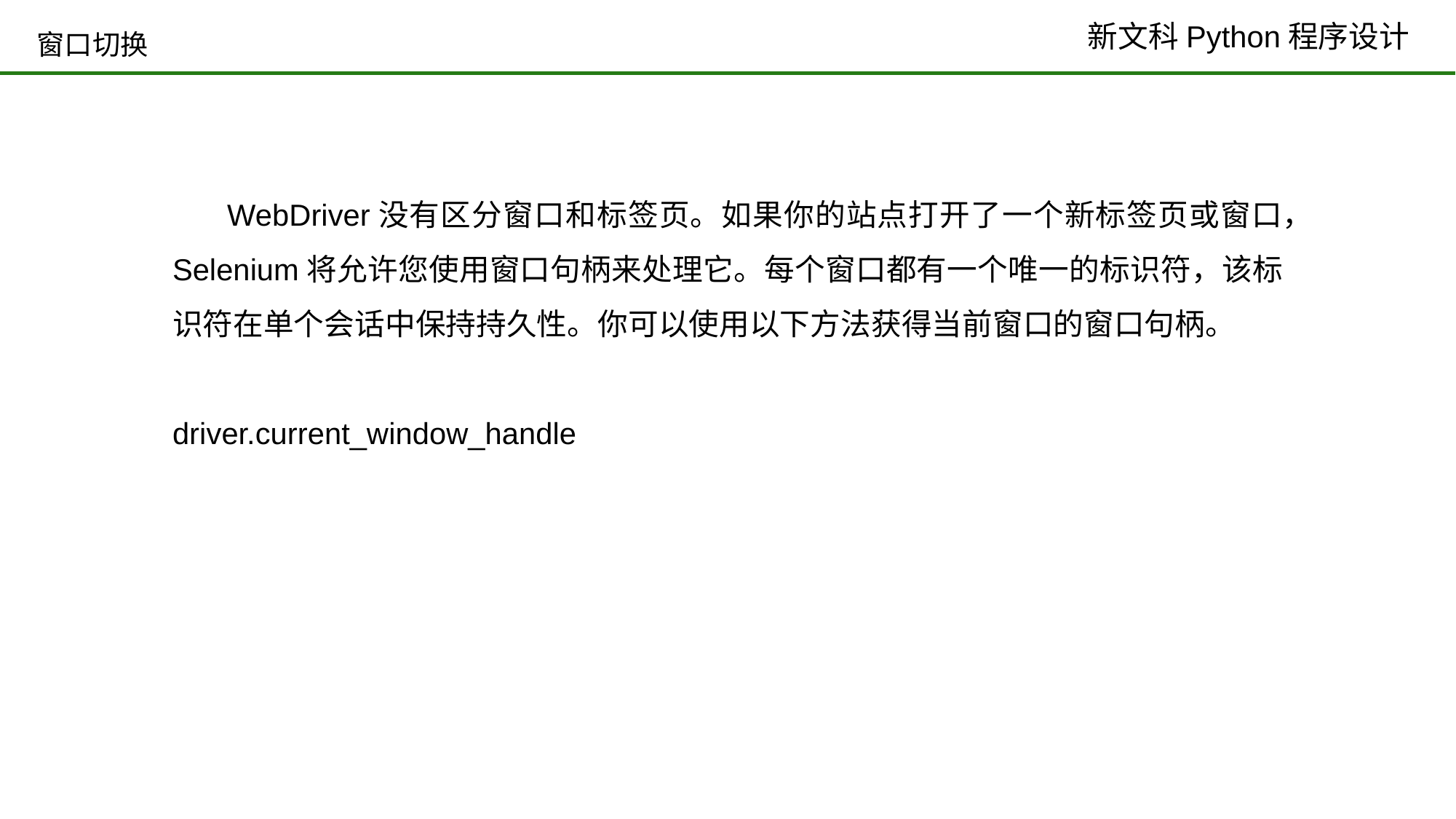

# 窗口切换
WebDriver没有区分窗口和标签页。如果你的站点打开了一个新标签页或窗口，Selenium将允许您使用窗口句柄来处理它。每个窗口都有一个唯一的标识符，该标识符在单个会话中保持持久性。你可以使用以下方法获得当前窗口的窗口句柄。
driver.current_window_handle